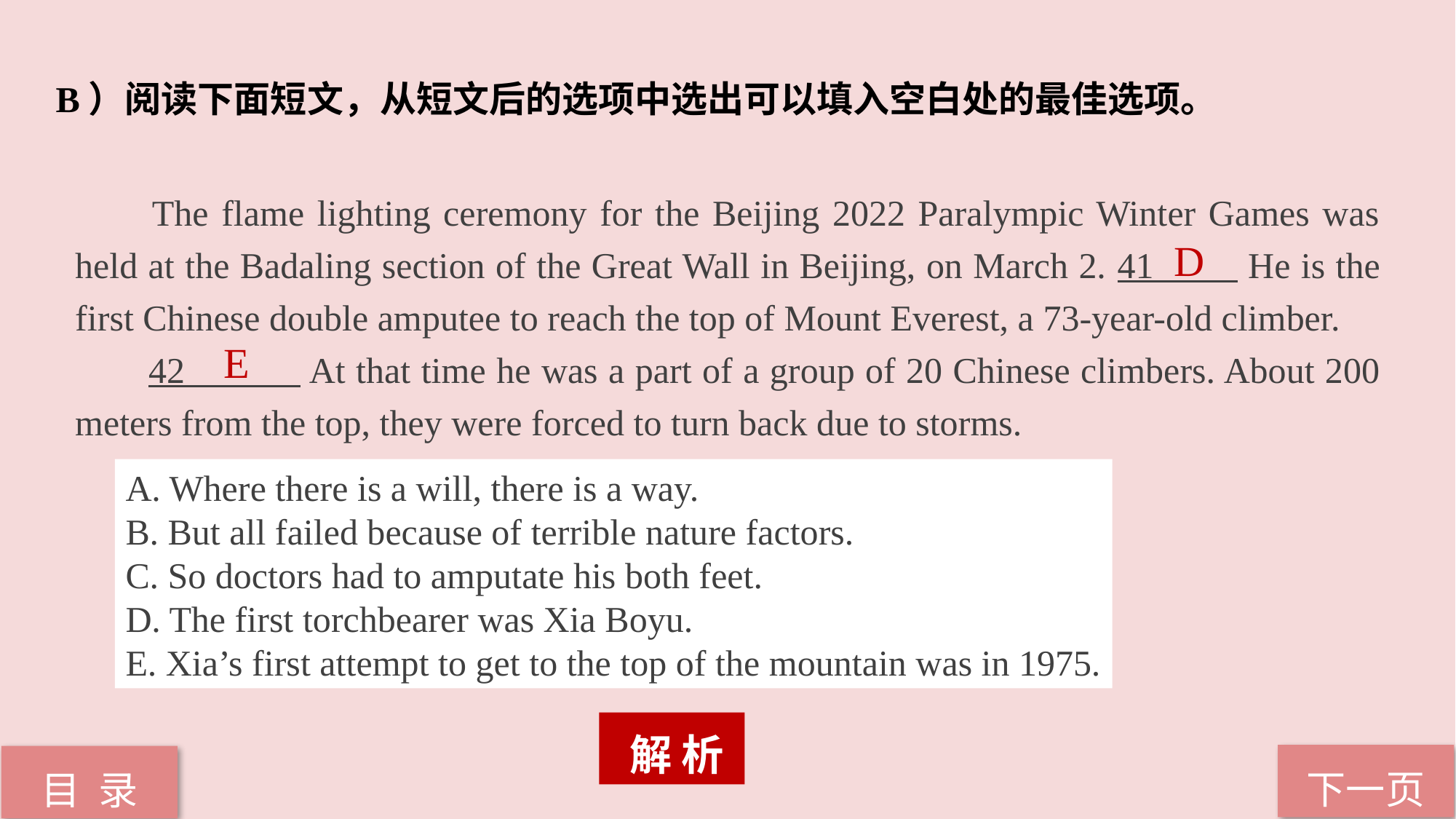

B）阅读下面短文，从短文后的选项中选出可以填入空白处的最佳选项。
      The flame lighting ceremony for the Beijing 2022 Paralympic Winter Games was held at the Badaling section of the Great Wall in Beijing, on March 2. 41         He is the first Chinese double amputee to reach the top of Mount Everest, a 73-year-old climber.
       42            At that time he was a part of a group of 20 Chinese climbers. About 200 meters from the top, they were forced to turn back due to storms.
D
E
A. Where there is a will, there is a way.
B. But all failed because of terrible nature factors.
C. So doctors had to amputate his both feet.
D. The first torchbearer was Xia Boyu.
E. Xia’s first attempt to get to the top of the mountain was in 1975.
 解 析